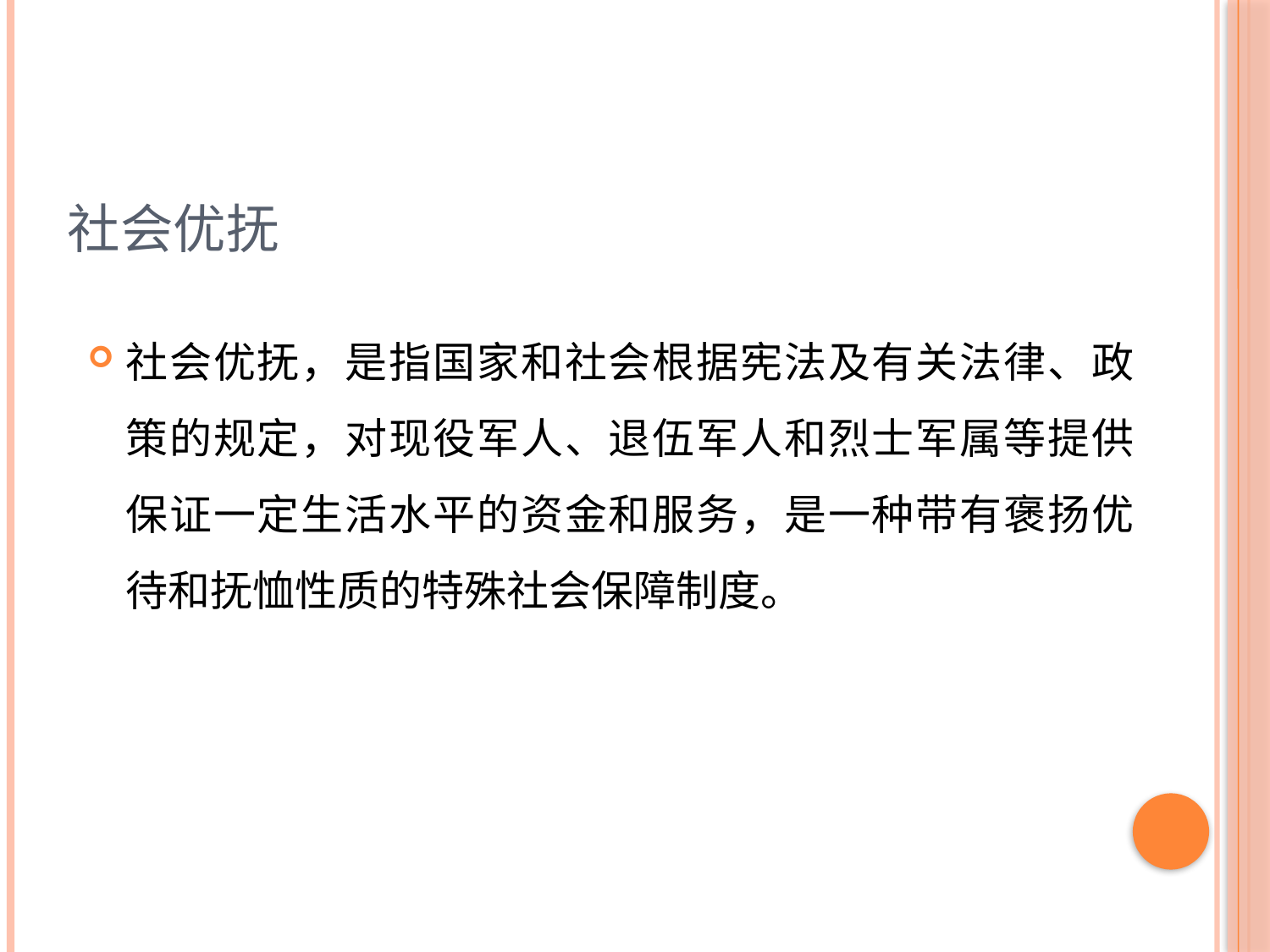

# 社会优抚
社会优抚，是指国家和社会根据宪法及有关法律、政策的规定，对现役军人、退伍军人和烈士军属等提供保证一定生活水平的资金和服务，是一种带有褒扬优待和抚恤性质的特殊社会保障制度。